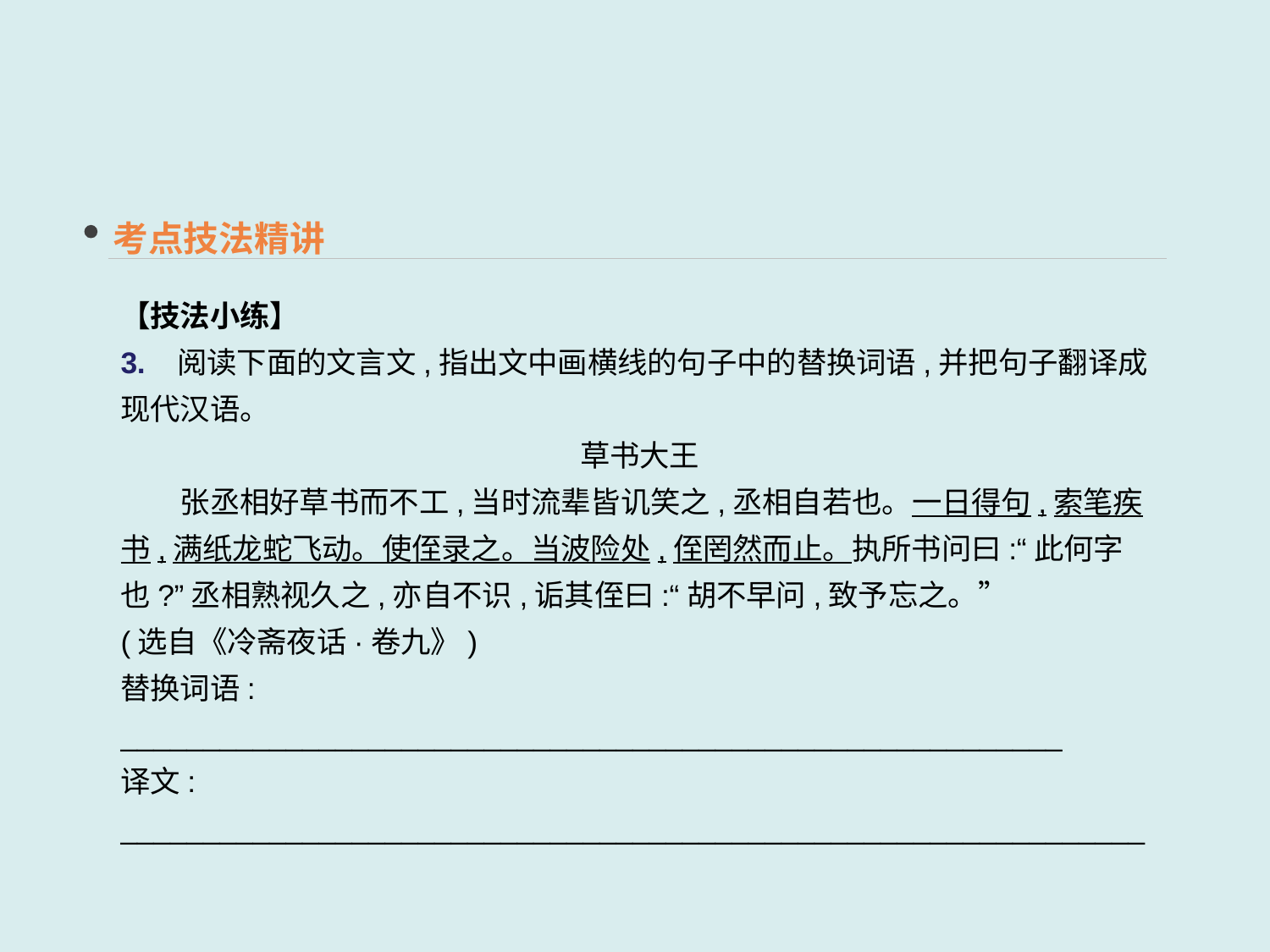

考点技法精讲

【技法小练】
3.   阅读下面的文言文,指出文中画横线的句子中的替换词语,并把句子翻译成现代汉语。
草书大王
　　张丞相好草书而不工,当时流辈皆讥笑之,丞相自若也。一日得句,索笔疾书,满纸龙蛇飞动。使侄录之。当波险处,侄罔然而止。执所书问曰:“此何字也?”丞相熟视久之,亦自不识,诟其侄曰:“胡不早问,致予忘之。”
(选自《冷斋夜话·卷九》)
替换词语: _________________________________________________________
译文: ______________________________________________________________